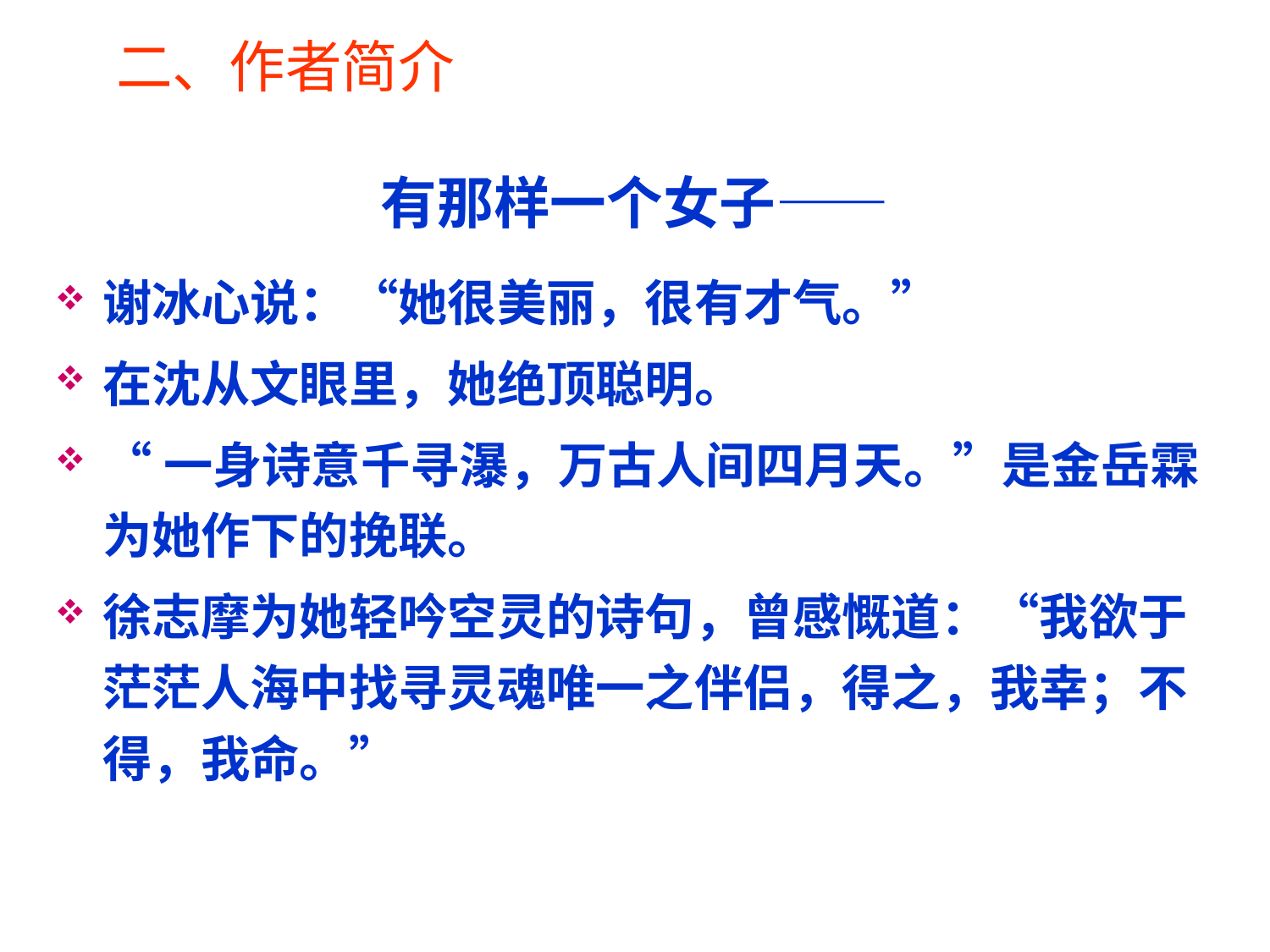

二、作者简介
# 有那样一个女子——
谢冰心说：“她很美丽，很有才气。”
在沈从文眼里，她绝顶聪明。
“一身诗意千寻瀑，万古人间四月天。”是金岳霖为她作下的挽联。
徐志摩为她轻吟空灵的诗句，曾感慨道：“我欲于茫茫人海中找寻灵魂唯一之伴侣，得之，我幸；不得，我命。”